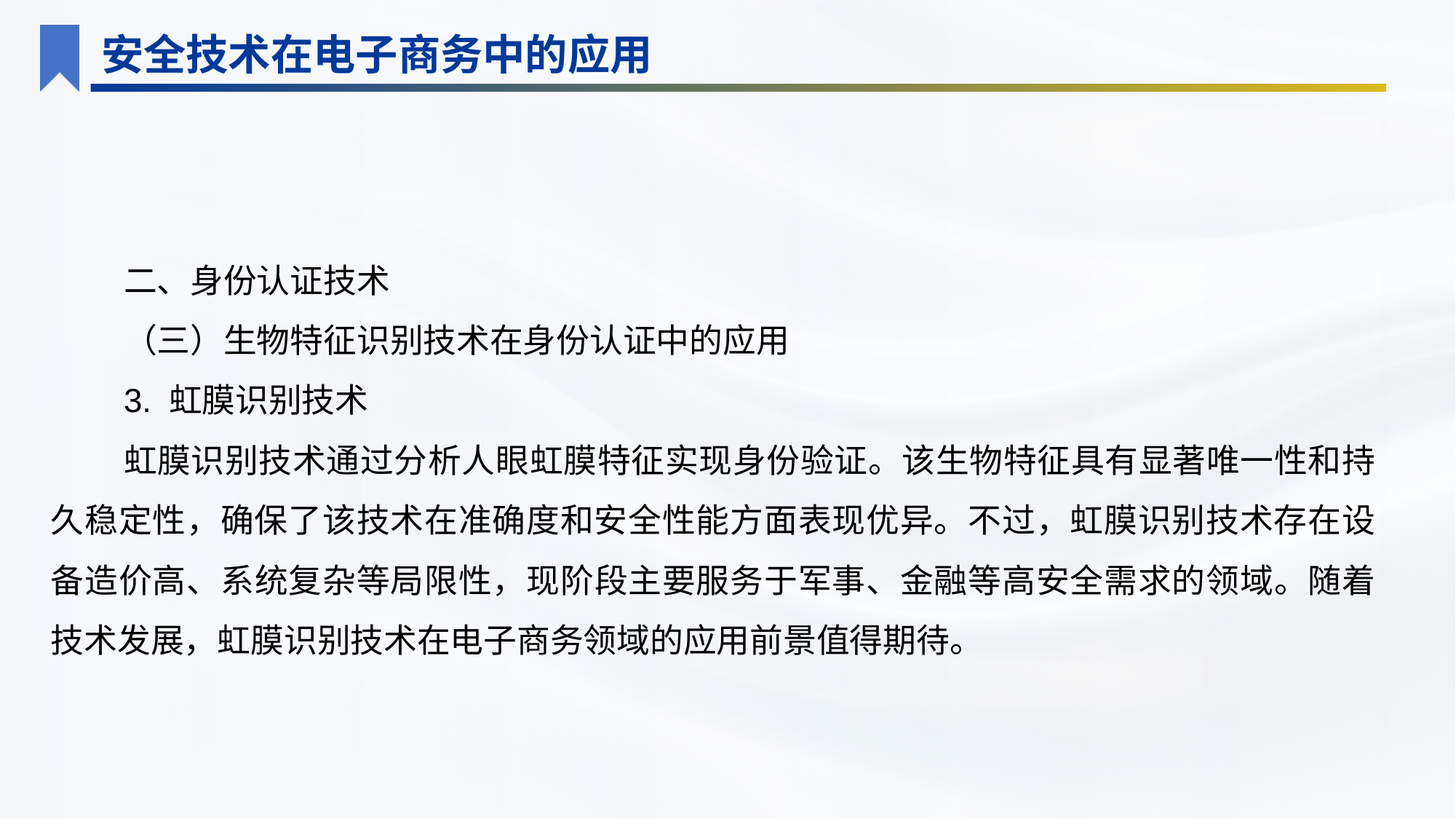

安全技术在电子商务中的应用
二、身份认证技术
（三）生物特征识别技术在身份认证中的应用
3. 虹膜识别技术
虹膜识别技术通过分析人眼虹膜特征实现身份验证。该生物特征具有显著唯一性和持久稳定性，确保了该技术在准确度和安全性能方面表现优异。不过，虹膜识别技术存在设备造价高、系统复杂等局限性，现阶段主要服务于军事、金融等高安全需求的领域。随着技术发展，虹膜识别技术在电子商务领域的应用前景值得期待。